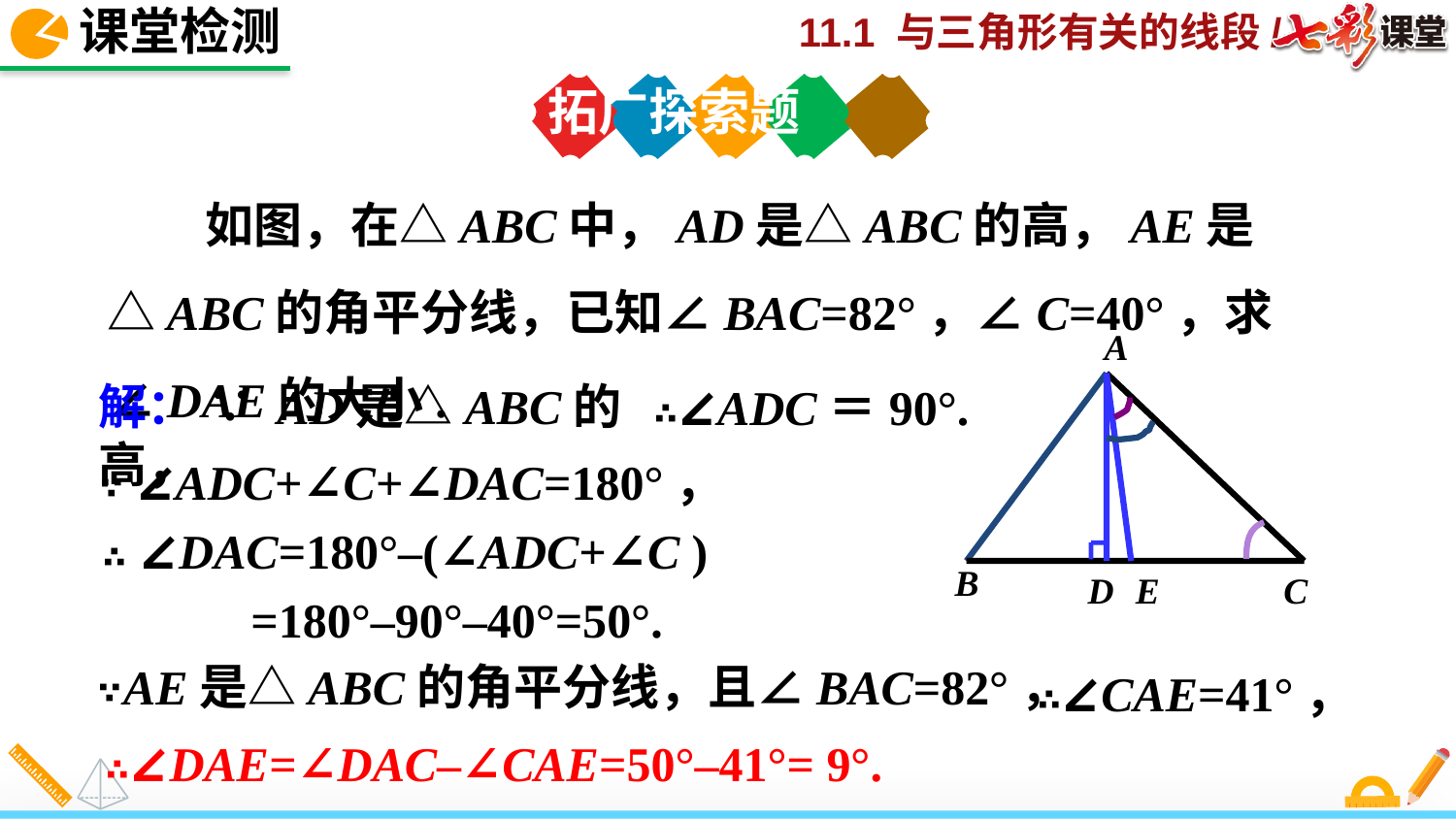

课堂检测

拓广探索题

        如图，在△ABC中，AD是△ABC的高，AE是  △ABC的角平分线，已知∠BAC=82°，∠C=40°，求∠DAE的大小.
A

B

D
E
C
解： ∵ AD是△ABC的高，
∴∠ADC＝90°.
∵ ∠ADC+∠C+∠DAC=180°，
∴ ∠DAC=180°–(∠ADC+∠C )
       =180°–90°–40°=50°.
∵AE是△ABC的角平分线，且∠BAC=82°，
∴∠CAE=41°，
∴∠DAE=∠DAC–∠CAE=50°–41°= 9°.